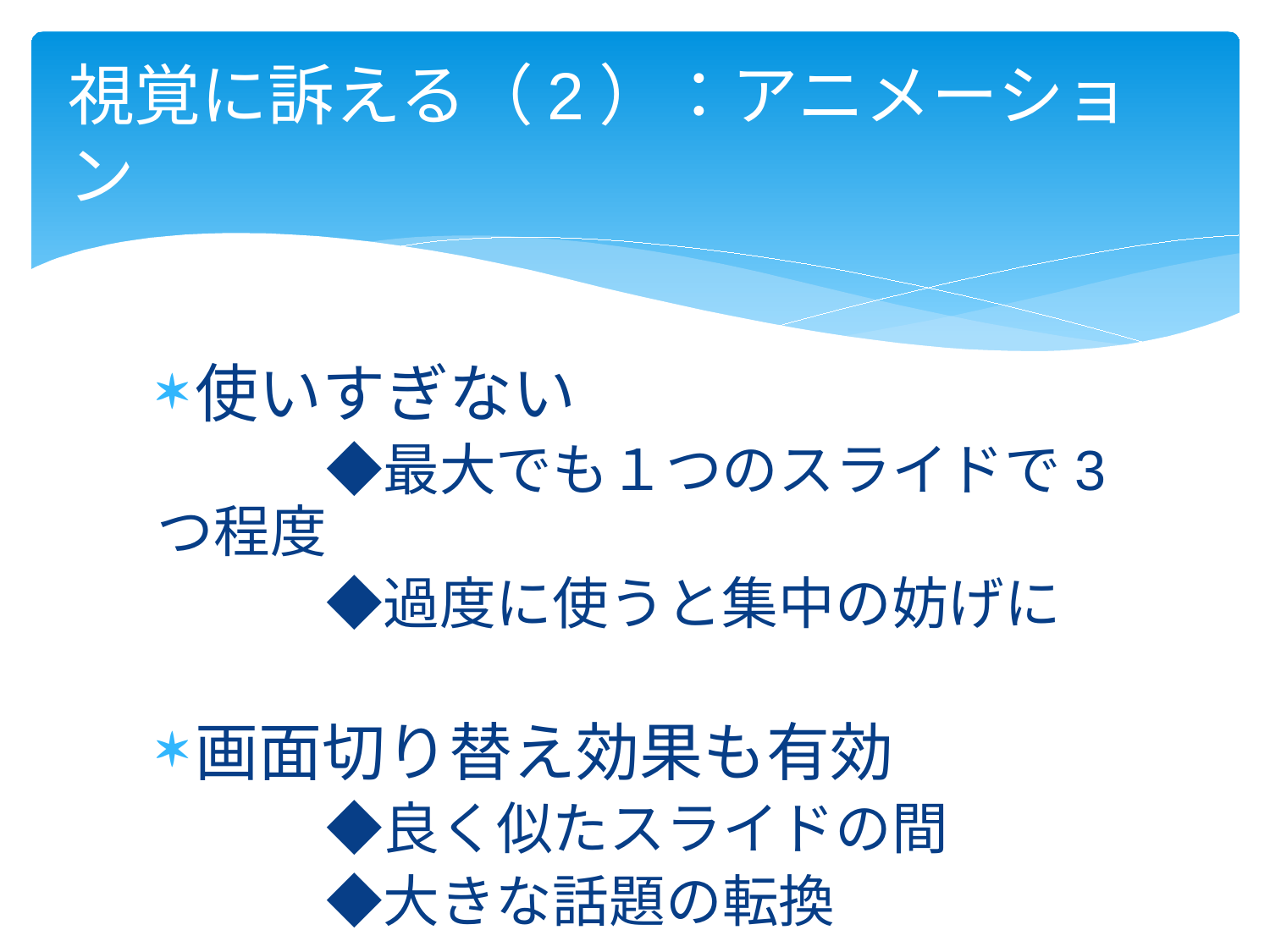

# 視覚に訴える（2）：アニメーション
使いすぎない
　　　◆最大でも１つのスライドで3つ程度
　　　◆過度に使うと集中の妨げに

画面切り替え効果も有効
　　　◆良く似たスライドの間
　　　◆大きな話題の転換